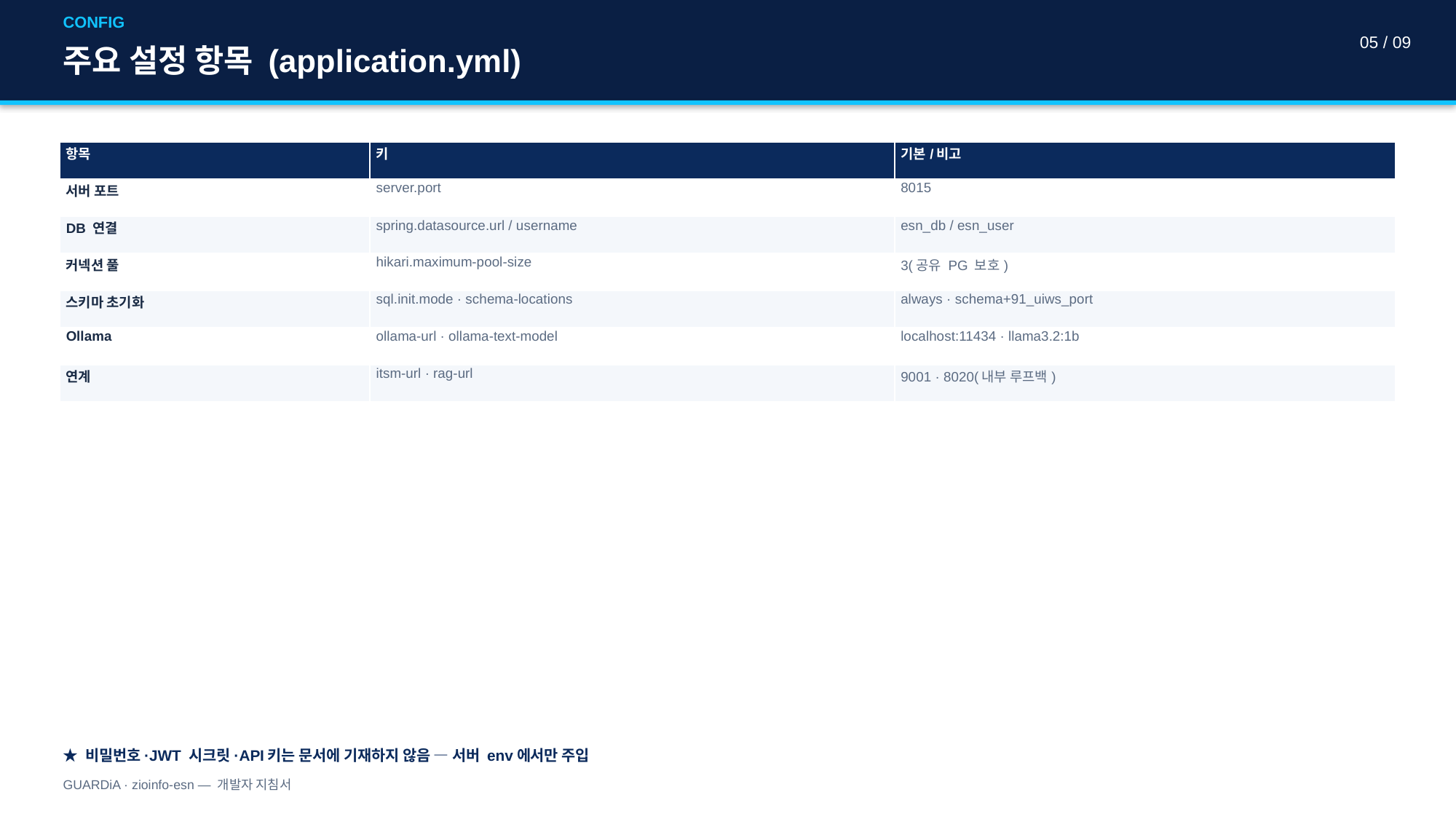

CONFIG
05 / 09
주요 설정 항목 (application.yml)

| 항목 | 키 | 기본/비고 |
| --- | --- | --- |
| 서버 포트 | server.port | 8015 |
| DB 연결 | spring.datasource.url / username | esn\_db / esn\_user |
| 커넥션 풀 | hikari.maximum-pool-size | 3(공유 PG 보호) |
| 스키마 초기화 | sql.init.mode · schema-locations | always · schema+91\_uiws\_port |
| Ollama | ollama-url · ollama-text-model | localhost:11434 · llama3.2:1b |
| 연계 | itsm-url · rag-url | 9001 · 8020(내부 루프백) |
★ 비밀번호·JWT 시크릿·API키는 문서에 기재하지 않음 — 서버 env에서만 주입
GUARDiA · zioinfo-esn — 개발자 지침서